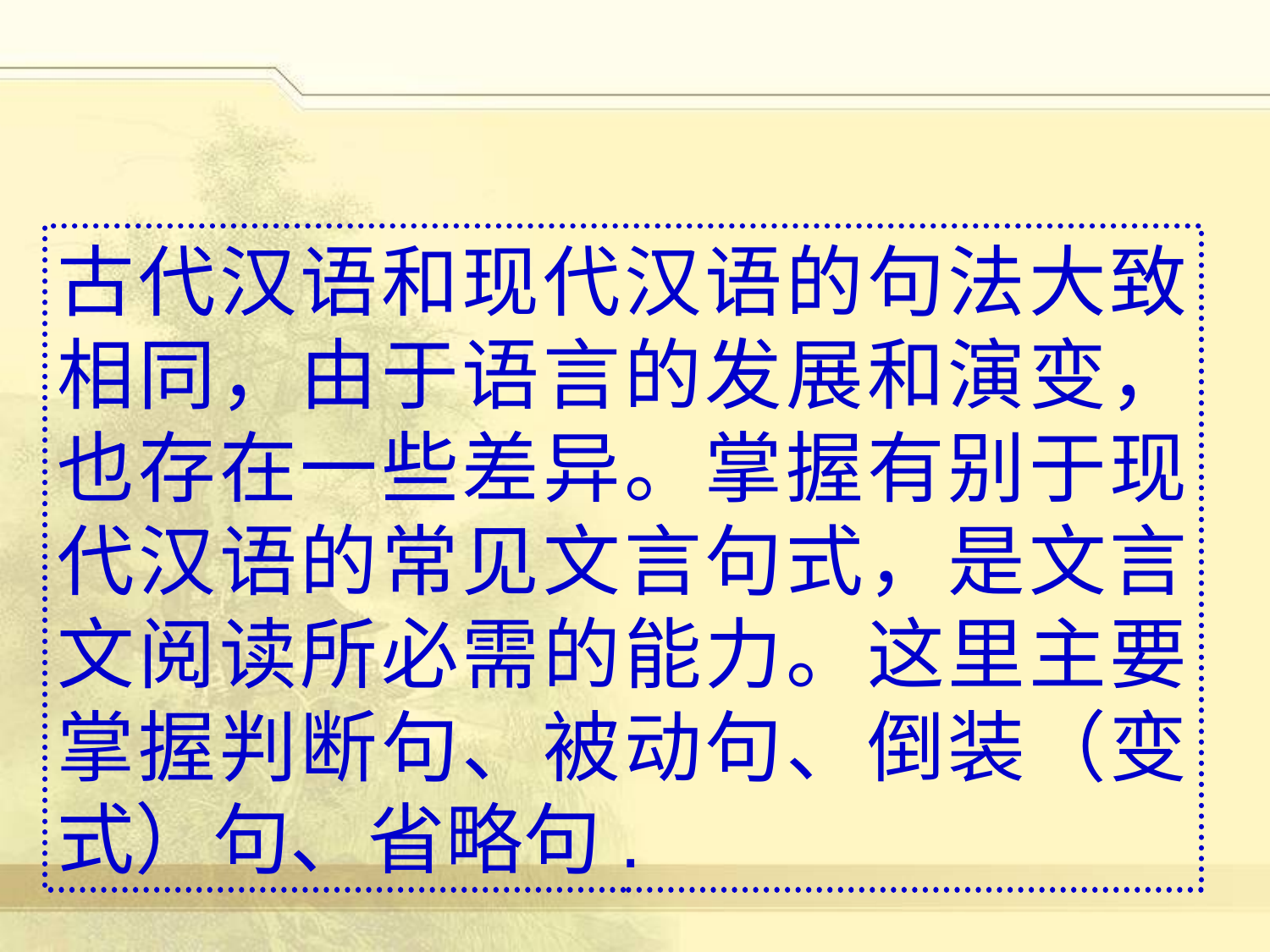

古代汉语和现代汉语的句法大致相同，由于语言的发展和演变，也存在一些差异。掌握有别于现代汉语的常见文言句式，是文言文阅读所必需的能力。这里主要掌握判断句、被动句、倒装（变式）句、省略句.